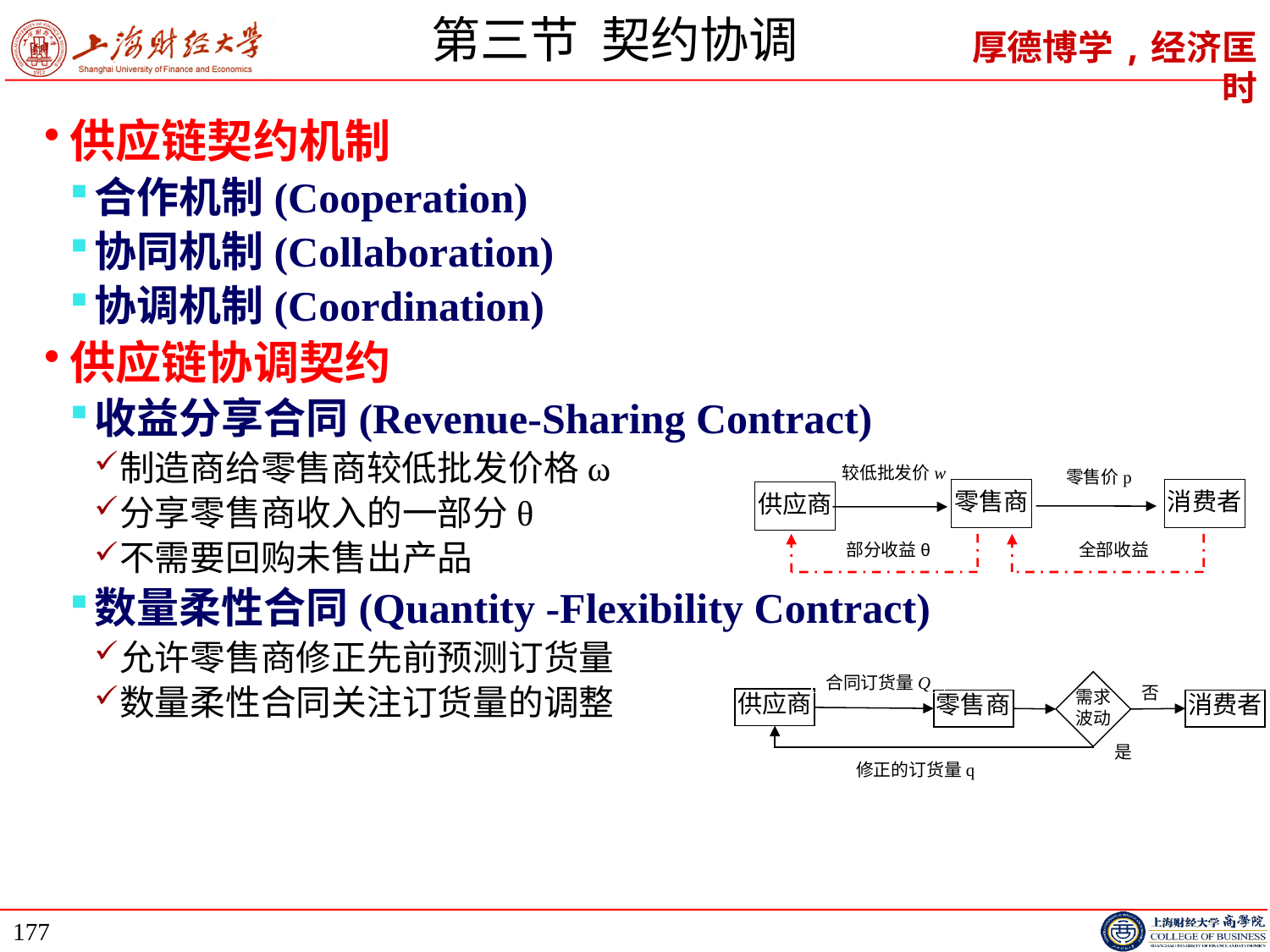

# 第三节  契约协调
供应链契约机制
合作机制(Cooperation)
协同机制(Collaboration)
协调机制(Coordination)
供应链协调契约
收益分享合同(Revenue-Sharing Contract)
制造商给零售商较低批发价格ω
分享零售商收入的一部分θ
不需要回购未售出产品
数量柔性合同(Quantity -Flexibility Contract)
允许零售商修正先前预测订货量
数量柔性合同关注订货量的调整
较低批发价w
零售价p
零售商
消费者
供应商

全部收益
部分收益θ
需求
波动
合同订货量Q
否
供应商
零售商
消费者
是
修正的订货量q
177